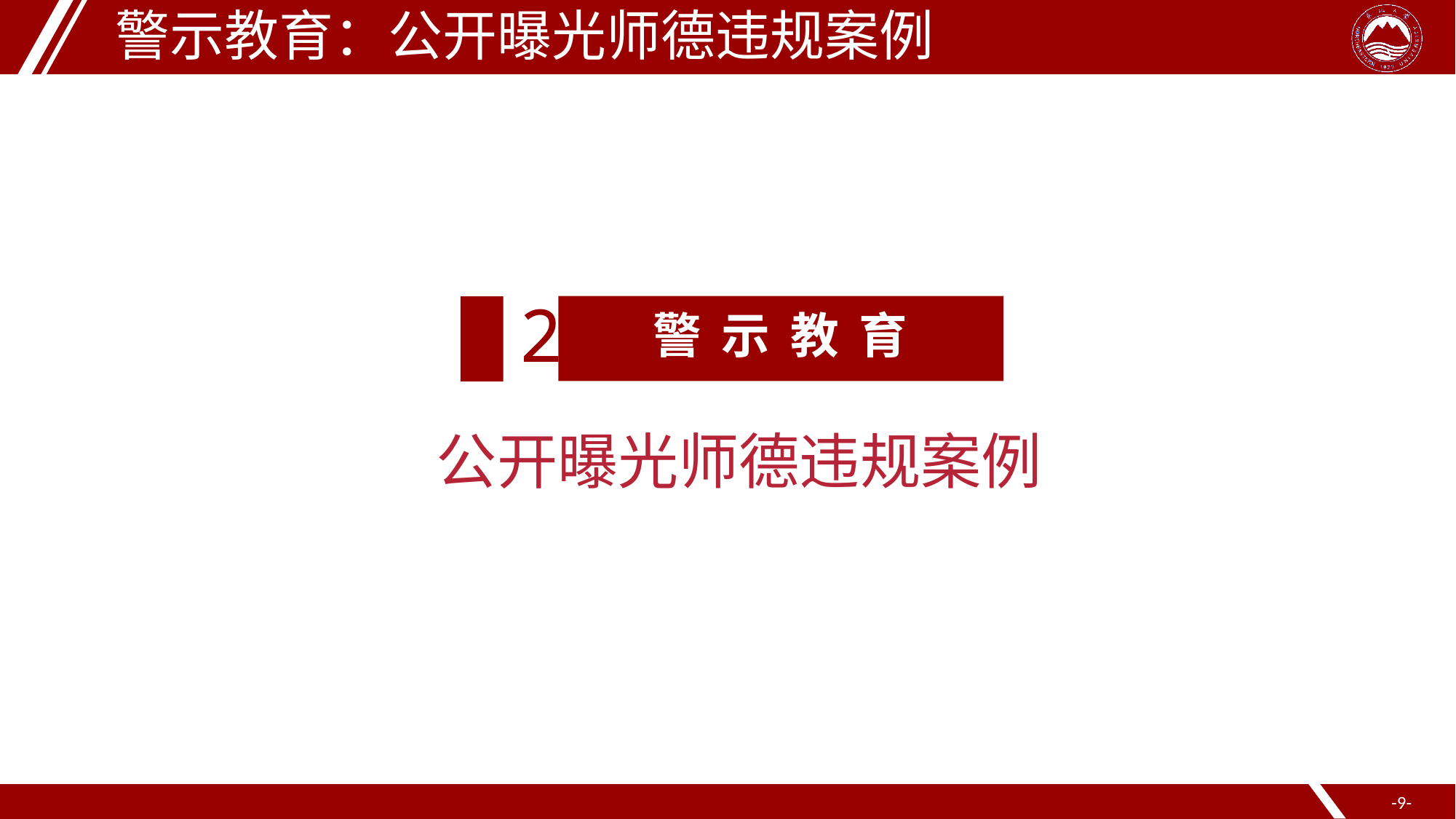

警示教育：公开曝光师德违规案例
2

警 示 教 育

公开曝光师德违规案例
-9-